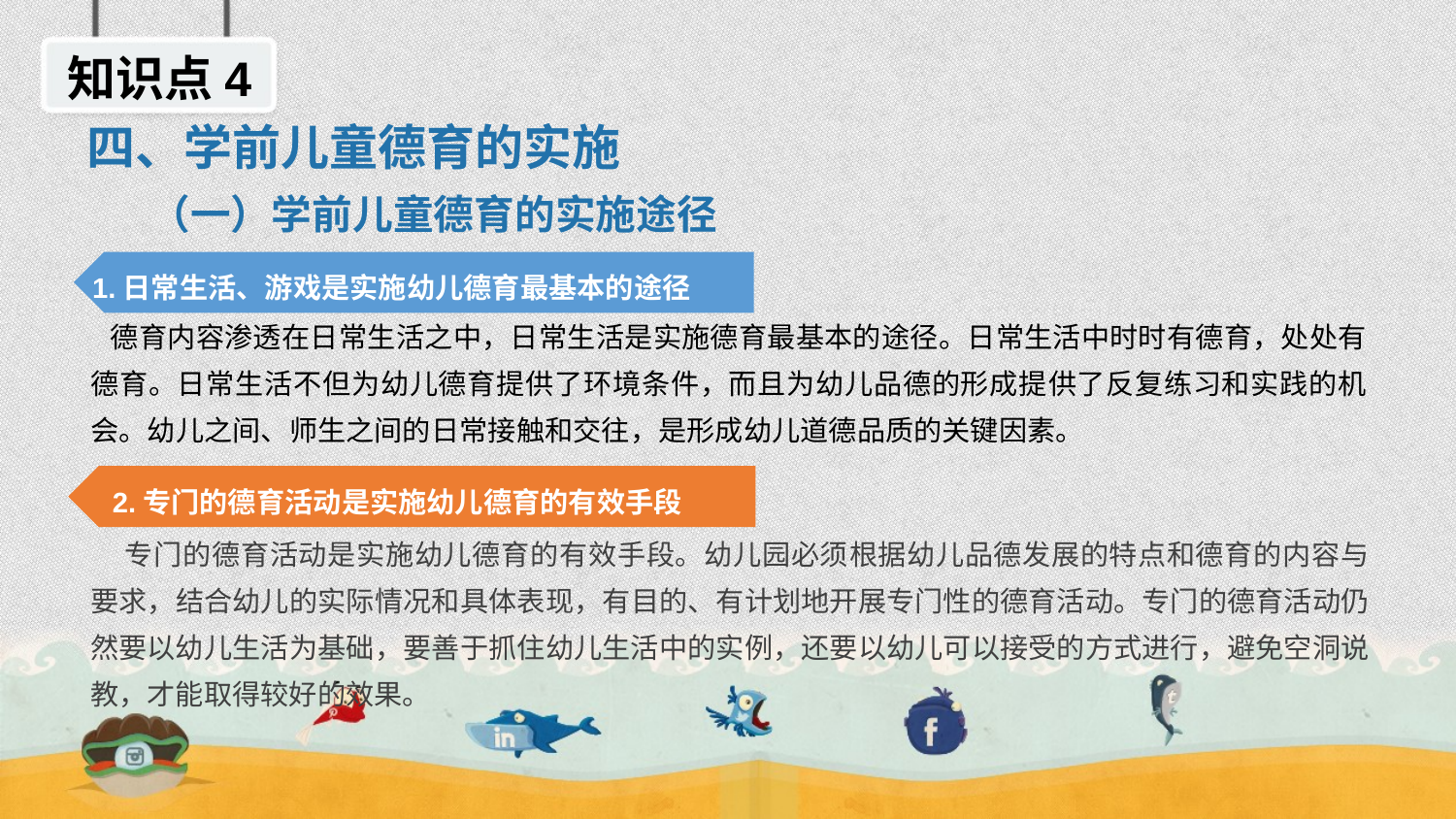

知识点4
四、学前儿童德育的实施
（一）学前儿童德育的实施途径

1.日常生活、游戏是实施幼儿德育最基本的途径
  德育内容渗透在日常生活之中，日常生活是实施德育最基本的途径。日常生活中时时有德育，处处有德育。日常生活不但为幼儿德育提供了环境条件，而且为幼儿品德的形成提供了反复练习和实践的机会。幼儿之间、师生之间的日常接触和交往，是形成幼儿道德品质的关键因素。

2.专门的德育活动是实施幼儿德育的有效手段
    专门的德育活动是实施幼儿德育的有效手段。幼儿园必须根据幼儿品德发展的特点和德育的内容与要求，结合幼儿的实际情况和具体表现，有目的、有计划地开展专门性的德育活动。专门的德育活动仍然要以幼儿生活为基础，要善于抓住幼儿生活中的实例，还要以幼儿可以接受的方式进行，避免空洞说教，才能取得较好的效果。